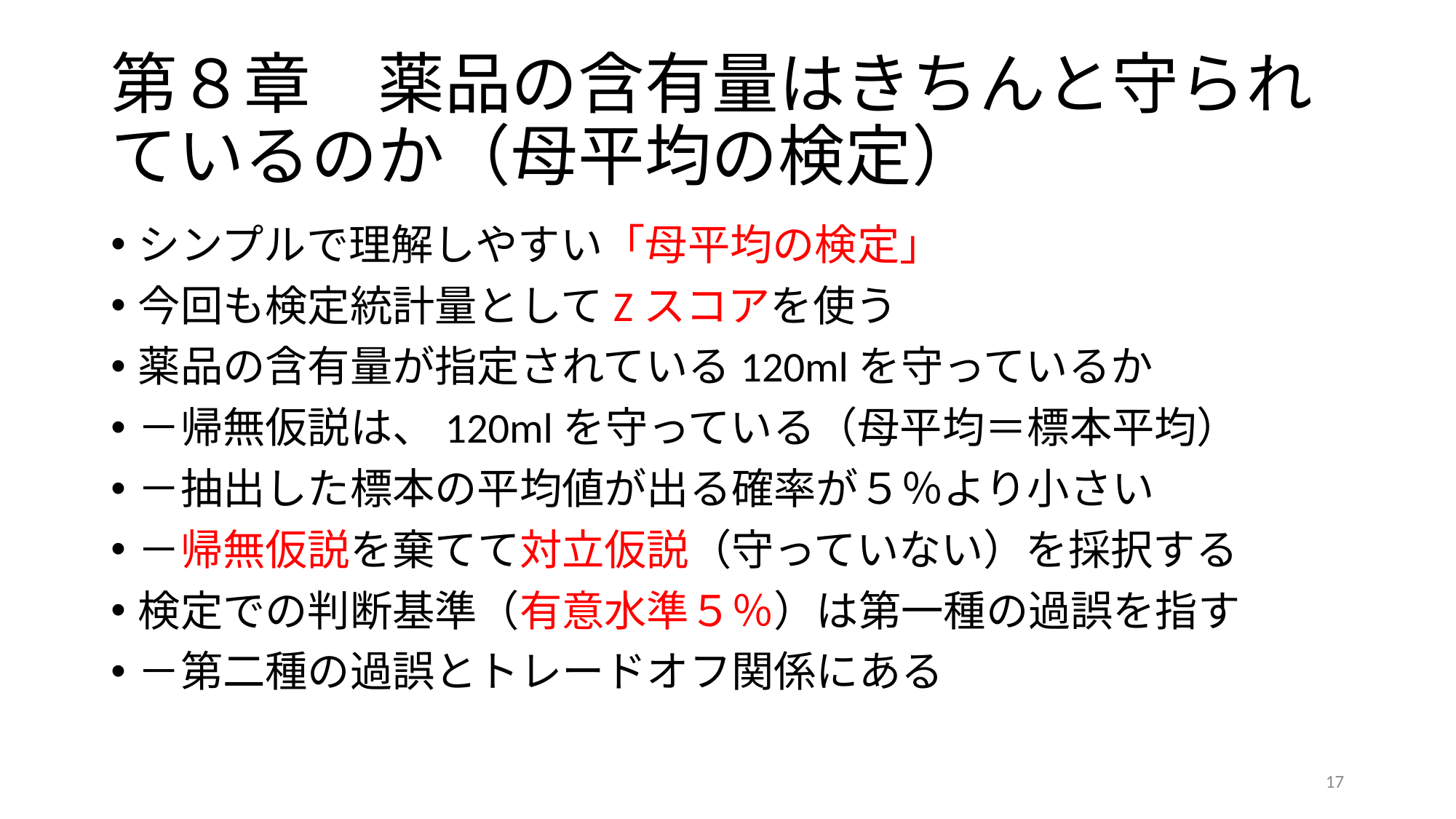

# 第８章　薬品の含有量はきちんと守られているのか（母平均の検定）
シンプルで理解しやすい「母平均の検定」
今回も検定統計量としてZスコアを使う
薬品の含有量が指定されている120mlを守っているか
－帰無仮説は、120mlを守っている（母平均＝標本平均）
－抽出した標本の平均値が出る確率が５％より小さい
－帰無仮説を棄てて対立仮説（守っていない）を採択する
検定での判断基準（有意水準５％）は第一種の過誤を指す
－第二種の過誤とトレードオフ関係にある
17